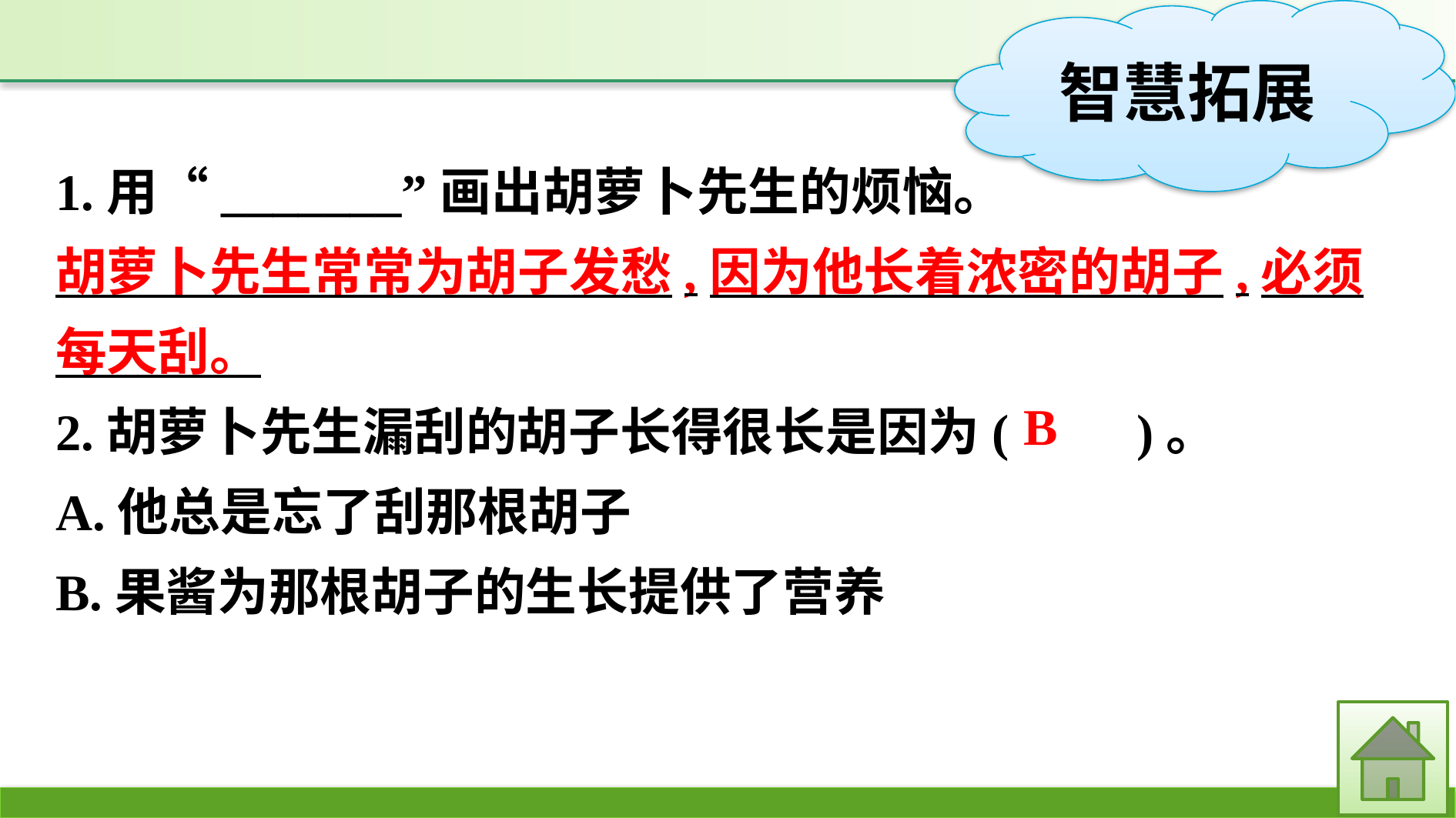

1.用“_______”画出胡萝卜先生的烦恼。
胡萝卜先生常常为胡子发愁,因为他长着浓密的胡子,必须每天刮。
2.胡萝卜先生漏刮的胡子长得很长是因为(　　)。
A.他总是忘了刮那根胡子
B.果酱为那根胡子的生长提供了营养
B